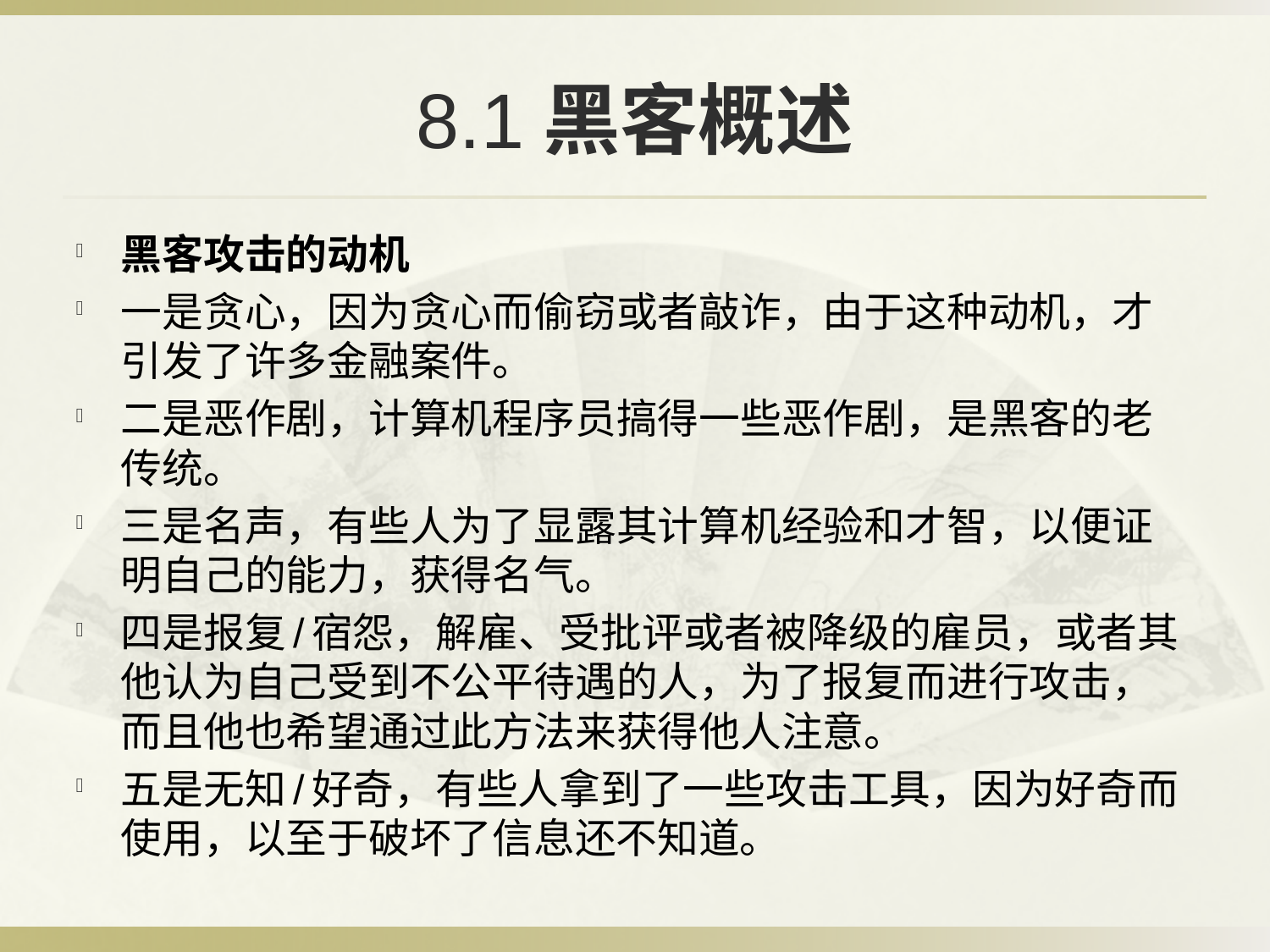

# 8.1黑客概述
黑客攻击的动机
一是贪心，因为贪心而偷窃或者敲诈，由于这种动机，才引发了许多金融案件。
二是恶作剧，计算机程序员搞得一些恶作剧，是黑客的老传统。
三是名声，有些人为了显露其计算机经验和才智，以便证明自己的能力，获得名气。
四是报复/宿怨，解雇、受批评或者被降级的雇员，或者其他认为自己受到不公平待遇的人，为了报复而进行攻击，而且他也希望通过此方法来获得他人注意。
五是无知/好奇，有些人拿到了一些攻击工具，因为好奇而使用，以至于破坏了信息还不知道。